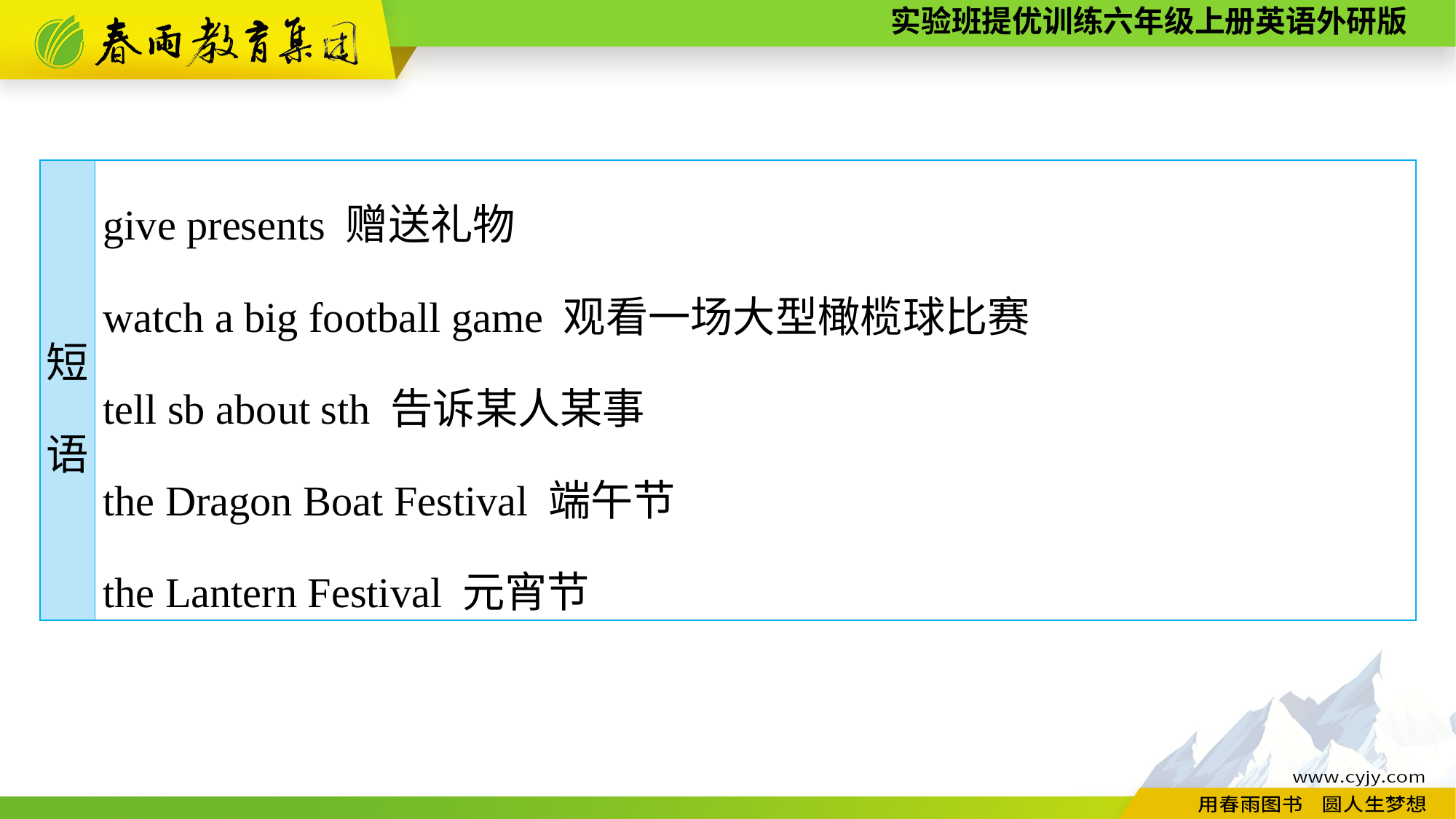

| 短 语 | give presents 赠送礼物　　　　　　　 watch a big football game 观看一场大型橄榄球比赛 tell sb about sth 告诉某人某事 the Dragon Boat Festival 端午节 the Lantern Festival 元宵节 |
| --- | --- |